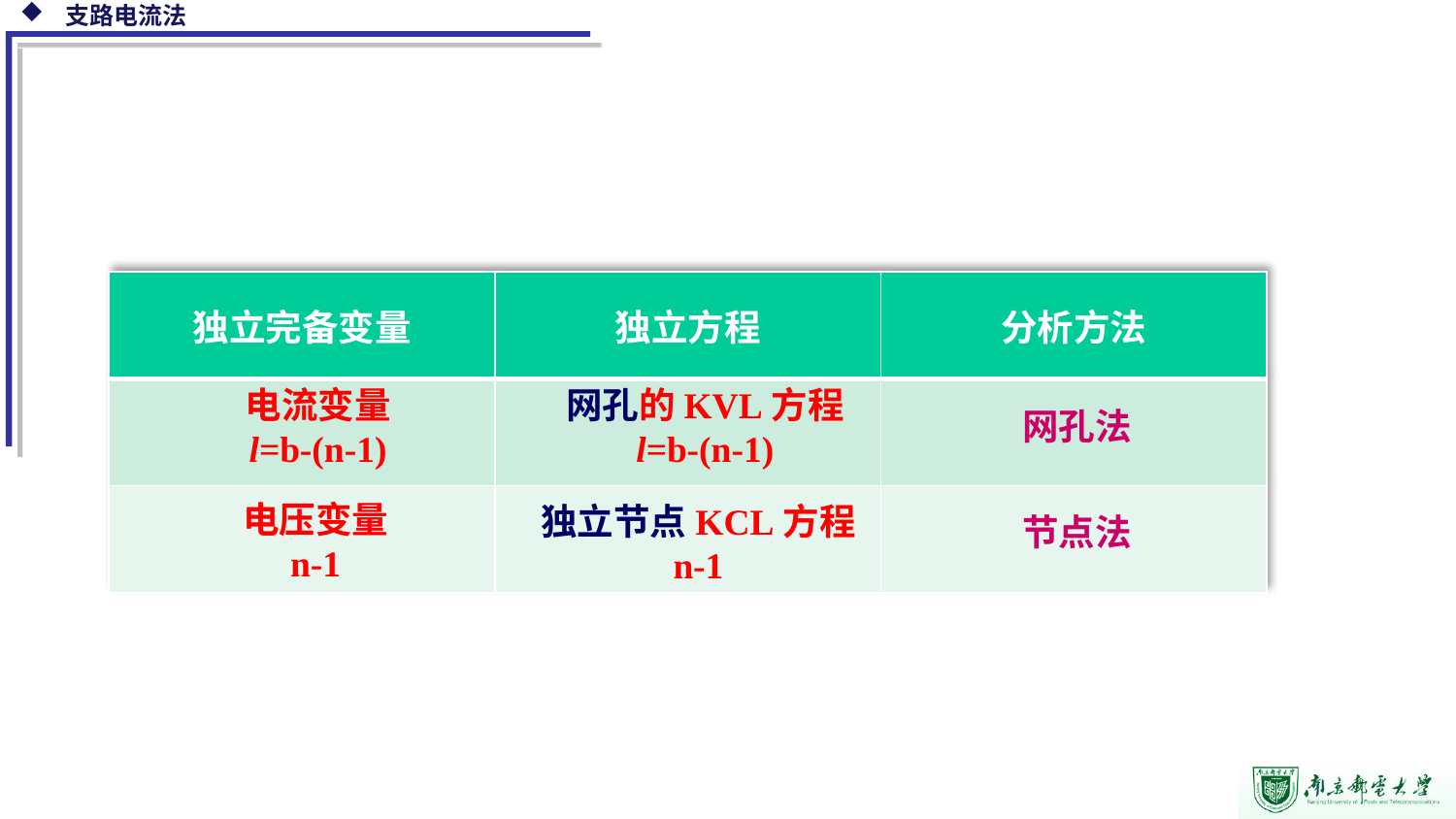

| 独立完备变量 | 独立方程 | 分析方法 |
| --- | --- | --- |
|  |  |  |
|  |  |  |
电流变量
l=b-(n-1)
网孔的KVL方程
l=b-(n-1)
网孔法
电压变量
n-1
独立节点KCL方程
n-1
节点法